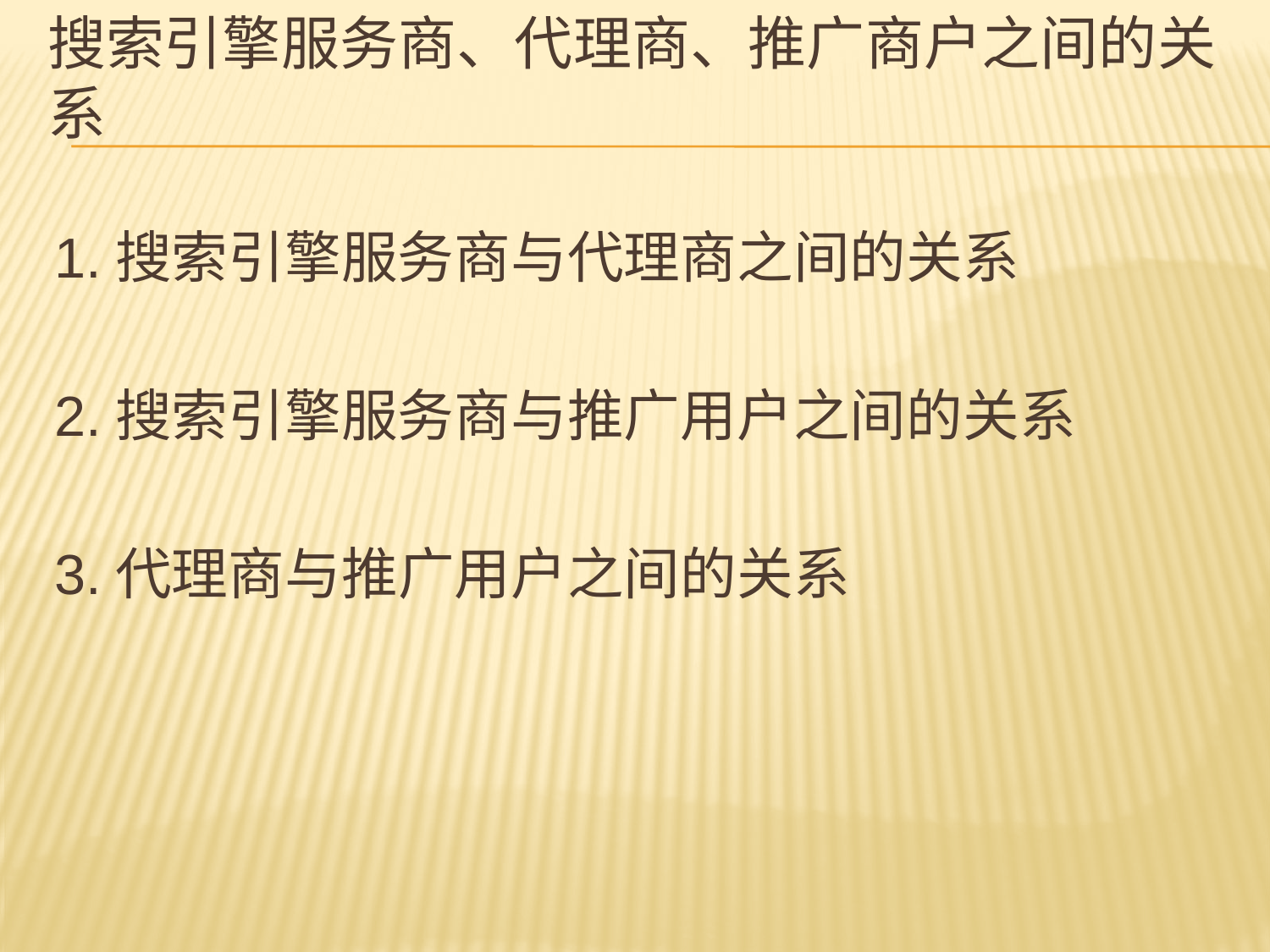

# 搜索引擎服务商、代理商、推广商户之间的关系
1.搜索引擎服务商与代理商之间的关系

2.搜索引擎服务商与推广用户之间的关系

3.代理商与推广用户之间的关系